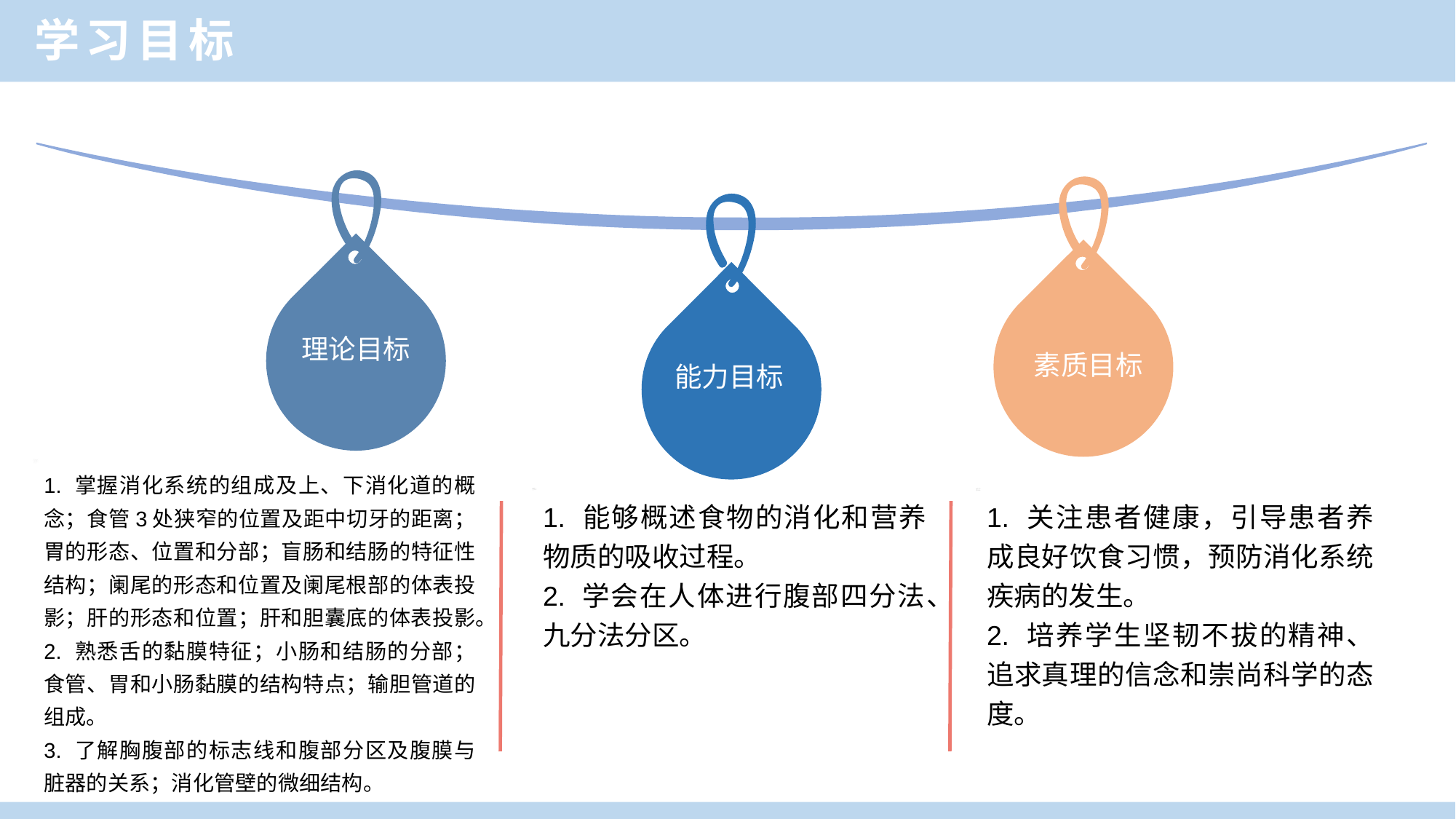

学习目标

理论目标

素质目标

能力目标
1. 掌握消化系统的组成及上、下消化道的概念；食管3处狭窄的位置及距中切牙的距离；胃的形态、位置和分部；盲肠和结肠的特征性结构；阑尾的形态和位置及阑尾根部的体表投影；肝的形态和位置；肝和胆囊底的体表投影。
2. 熟悉舌的黏膜特征；小肠和结肠的分部；食管、胃和小肠黏膜的结构特点；输胆管道的组成。
3. 了解胸腹部的标志线和腹部分区及腹膜与脏器的关系；消化管壁的微细结构。
1. 能够概述食物的消化和营养物质的吸收过程。
2. 学会在人体进行腹部四分法、九分法分区。
1. 关注患者健康，引导患者养成良好饮食习惯，预防消化系统疾病的发生。
2. 培养学生坚韧不拔的精神、追求真理的信念和崇尚科学的态度。